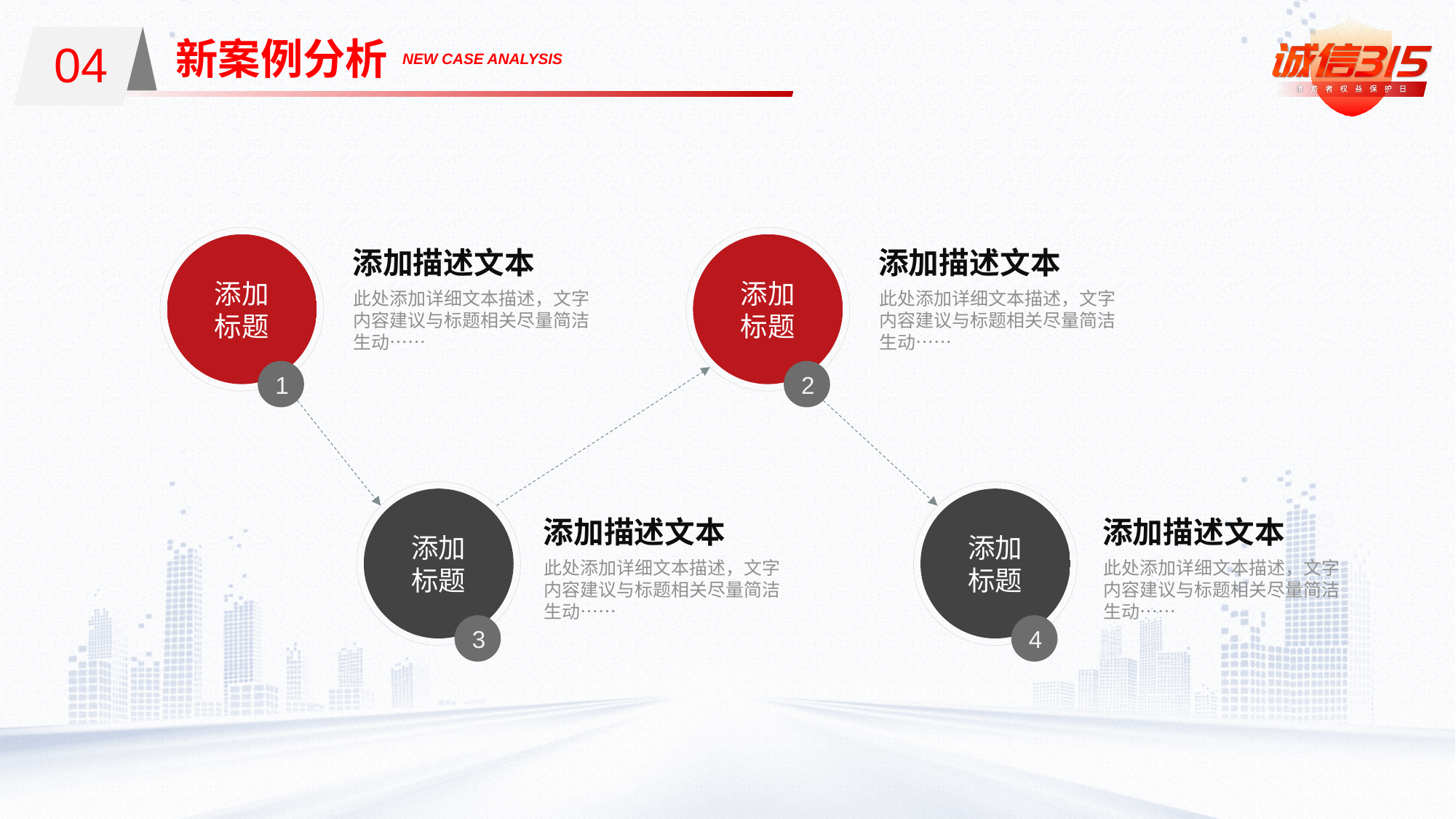

04
新案例分析
01
NEW CASE ANALYSIS

添加
标题
1

添加
标题
2
添加描述文本
此处添加详细文本描述，文字内容建议与标题相关尽量简洁生动……
添加描述文本
此处添加详细文本描述，文字内容建议与标题相关尽量简洁生动……

添加
标题
3

添加
标题
4
添加描述文本
此处添加详细文本描述，文字内容建议与标题相关尽量简洁生动……
添加描述文本
此处添加详细文本描述，文字内容建议与标题相关尽量简洁生动……